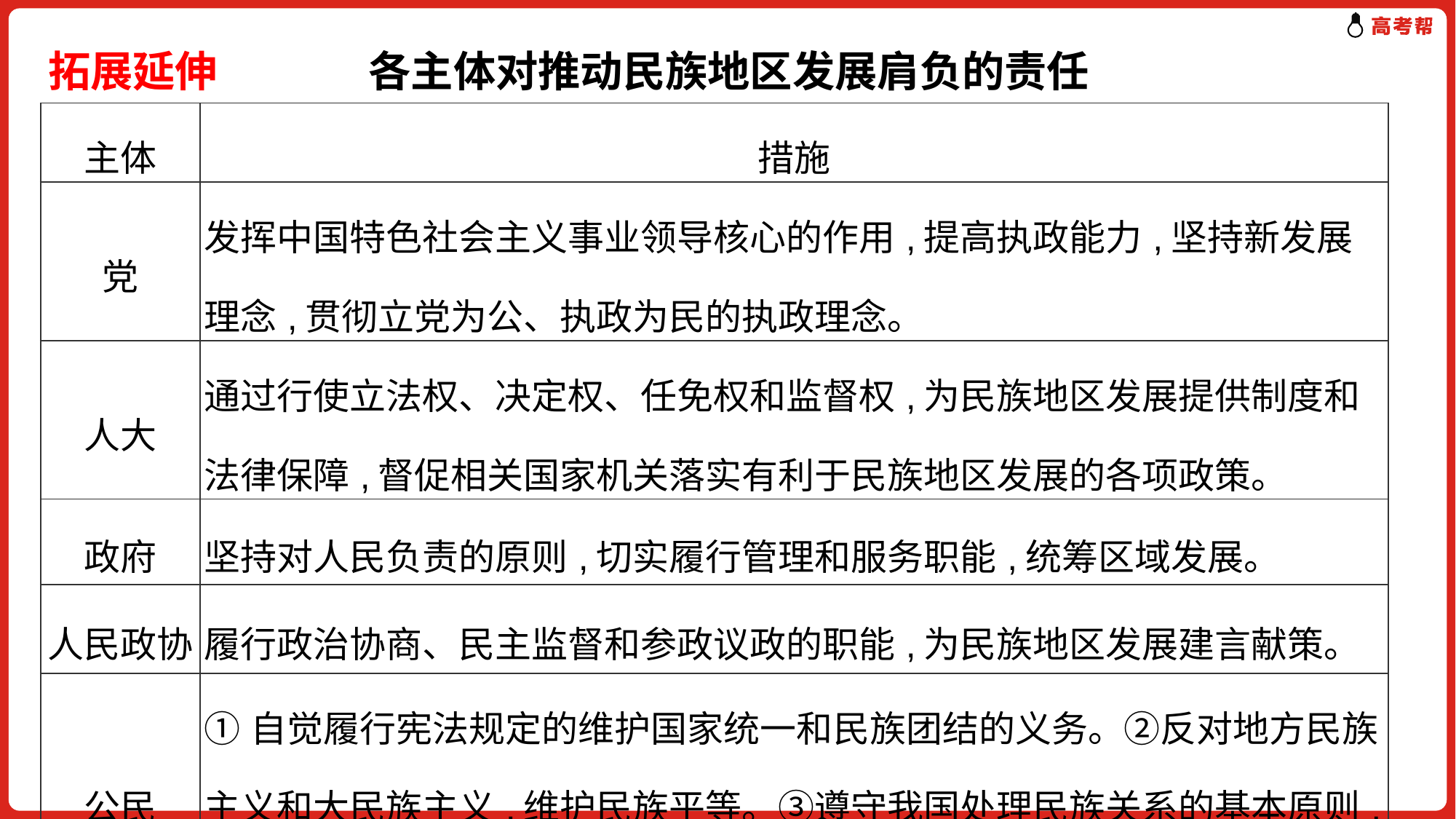

# 拓展延伸　　       各主体对推动民族地区发展肩负的责任
| 主体 | 措施 |
| --- | --- |
| 党 | 发挥中国特色社会主义事业领导核心的作用,提高执政能力,坚持新发展理念,贯彻立党为公、执政为民的执政理念。 |
| 人大 | 通过行使立法权、决定权、任免权和监督权,为民族地区发展提供制度和法律保障,督促相关国家机关落实有利于民族地区发展的各项政策。 |
| 政府 | 坚持对人民负责的原则,切实履行管理和服务职能,统筹区域发展。 |
| 人民政协 | 履行政治协商、民主监督和参政议政的职能,为民族地区发展建言献策。 |
| 公民 | ①自觉履行宪法规定的维护国家统一和民族团结的义务。②反对地方民族主义和大民族主义,维护民族平等。③遵守我国处理民族关系的基本原则,尊重少数民族的宗教信仰自由。 |